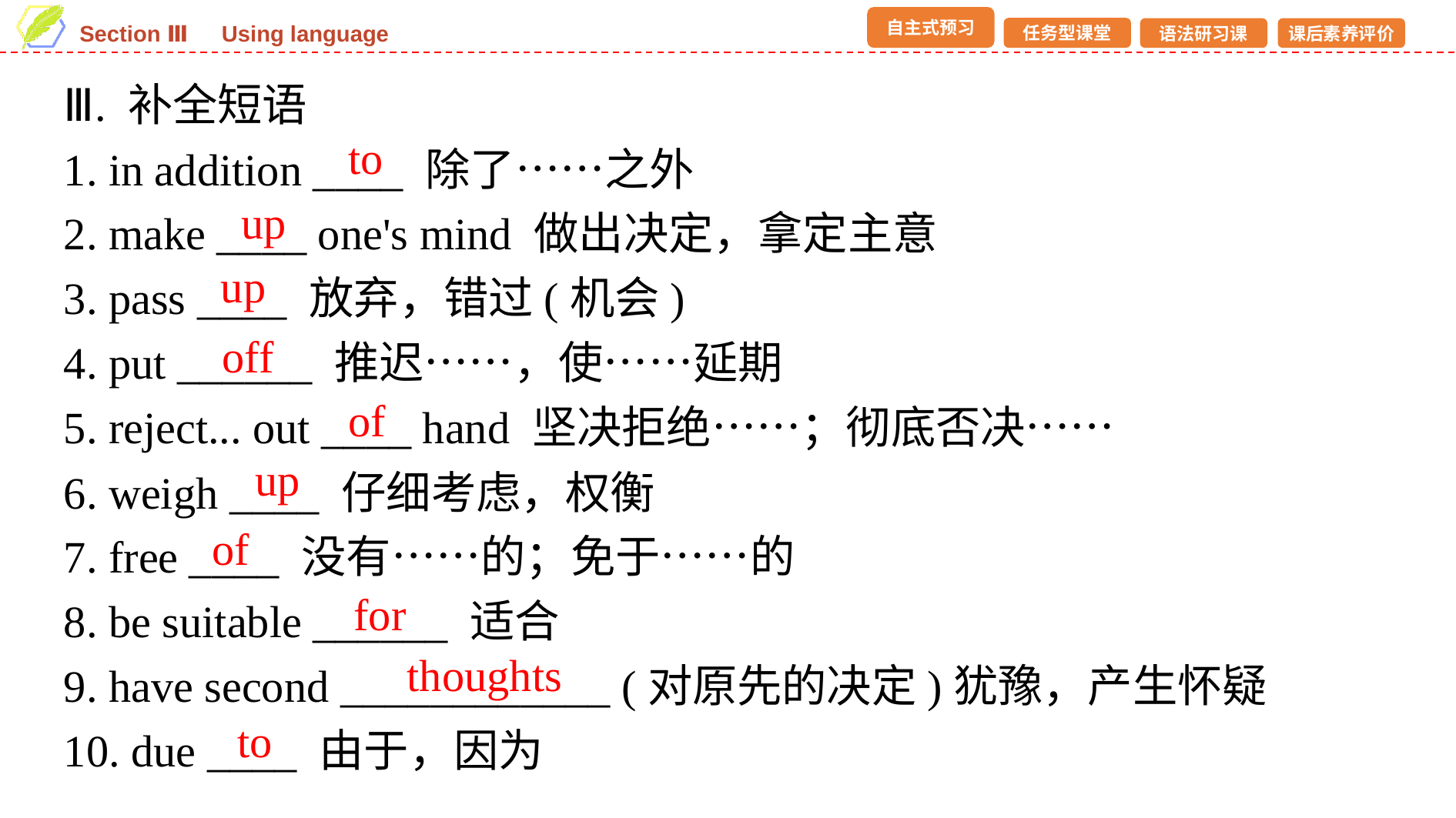

Ⅲ. 补全短语
1. in addition ____ 除了……之外
2. make ____ one's mind 做出决定，拿定主意
3. pass ____ 放弃，错过(机会)
4. put ______ 推迟……，使……延期
5. reject... out ____ hand 坚决拒绝……；彻底否决……
6. weigh ____ 仔细考虑，权衡
7. free ____ 没有……的；免于……的
8. be suitable ______ 适合
9. have second ____________ (对原先的决定)犹豫，产生怀疑
10. due ____ 由于，因为
to
up
up
off
of
up
of
for
thoughts
to